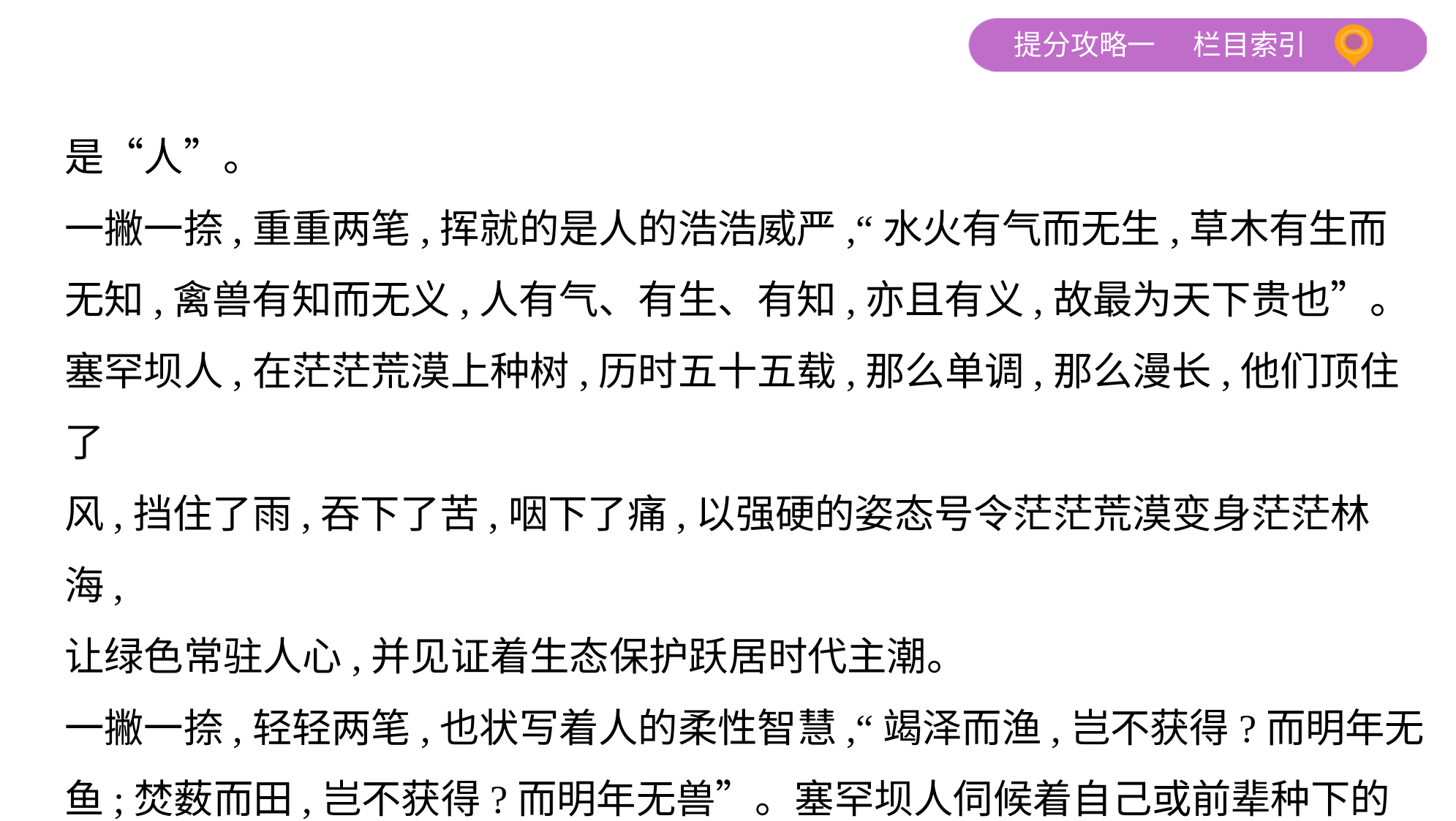

是“人”。
一撇一捺,重重两笔,挥就的是人的浩浩威严,“水火有气而无生,草木有生而
无知,禽兽有知而无义,人有气、有生、有知,亦且有义,故最为天下贵也”。
塞罕坝人,在茫茫荒漠上种树,历时五十五载,那么单调,那么漫长,他们顶住了
风,挡住了雨,吞下了苦,咽下了痛,以强硬的姿态号令茫茫荒漠变身茫茫林海,
让绿色常驻人心,并见证着生态保护跃居时代主潮。
一撇一捺,轻轻两笔,也状写着人的柔性智慧,“竭泽而渔,岂不获得?而明年无
鱼;焚薮而田,岂不获得?而明年无兽”。塞罕坝人伺候着自己或前辈种下的
这些树,担心它们受森林病虫害的困扰,有个“头疼脑热”,又忧心它们一着